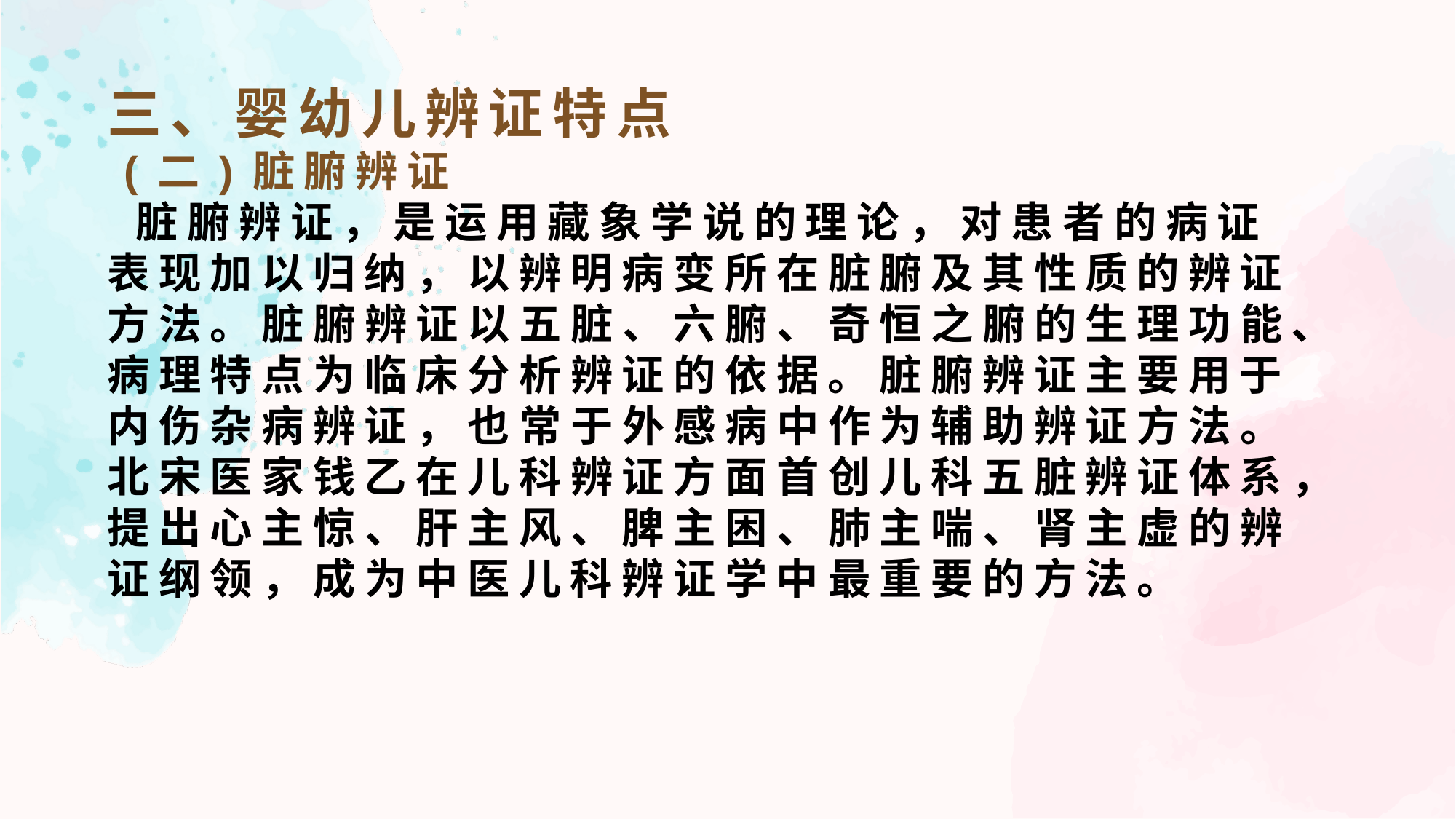

三、婴幼儿辨证特点
 (二)脏腑辨证
 脏腑辨证，是运用藏象学说的理论，对患者的病证表现加以归纳，以辨明病变所在脏腑及其性质的辨证方法。脏腑辨证以五脏、六腑、奇恒之腑的生理功能、病理特点为临床分析辨证的依据。脏腑辨证主要用于内伤杂病辨证，也常于外感病中作为辅助辨证方法。
北宋医家钱乙在儿科辨证方面首创儿科五脏辨证体系，提出心主惊、肝主风、脾主困、肺主喘、肾主虚的辨证纲领，成为中医儿科辨证学中最重要的方法。